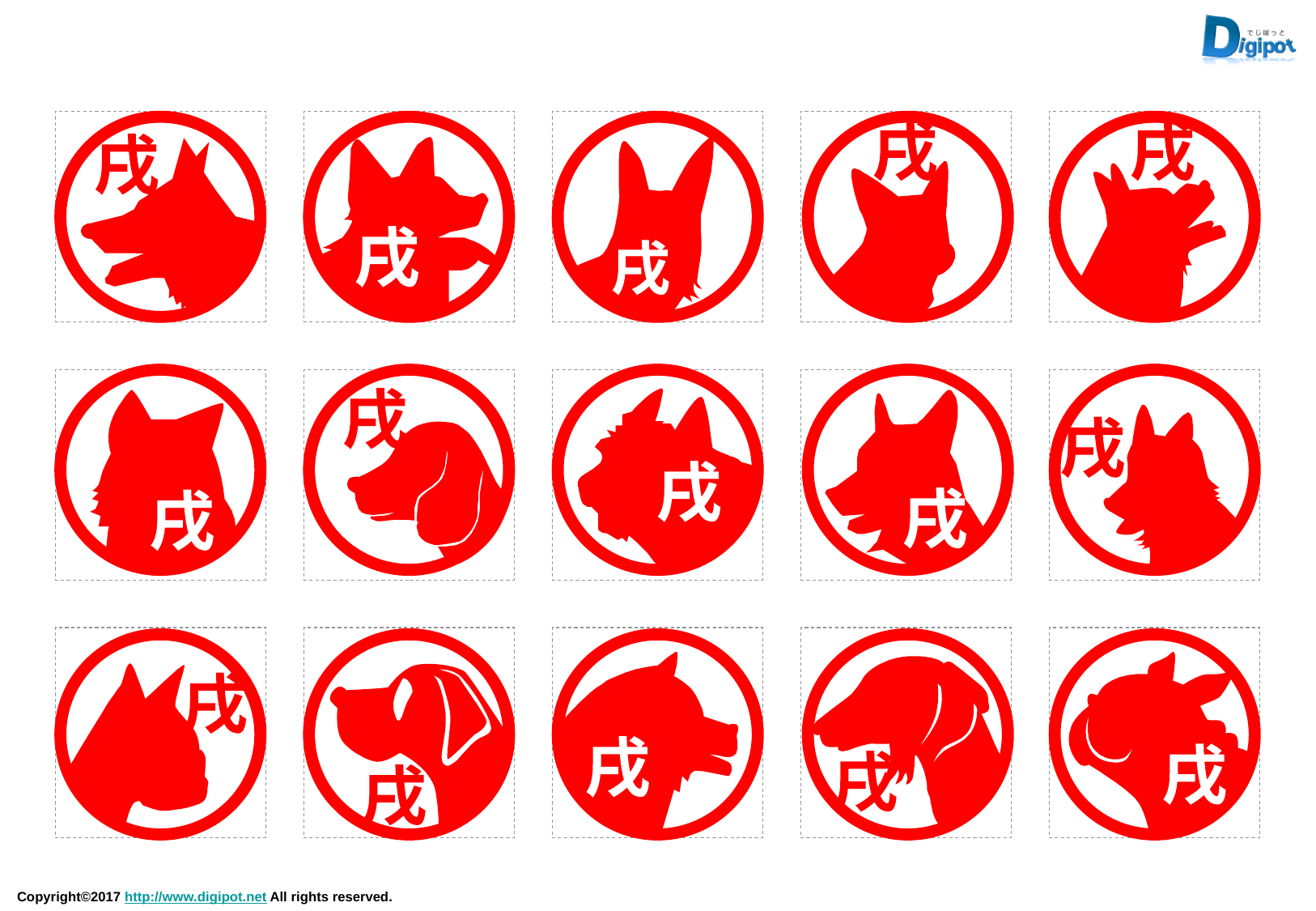

戌

戌

戌

戌

戌

戌

戌

戌

戌

戌

戌

戌

戌

戌

戌